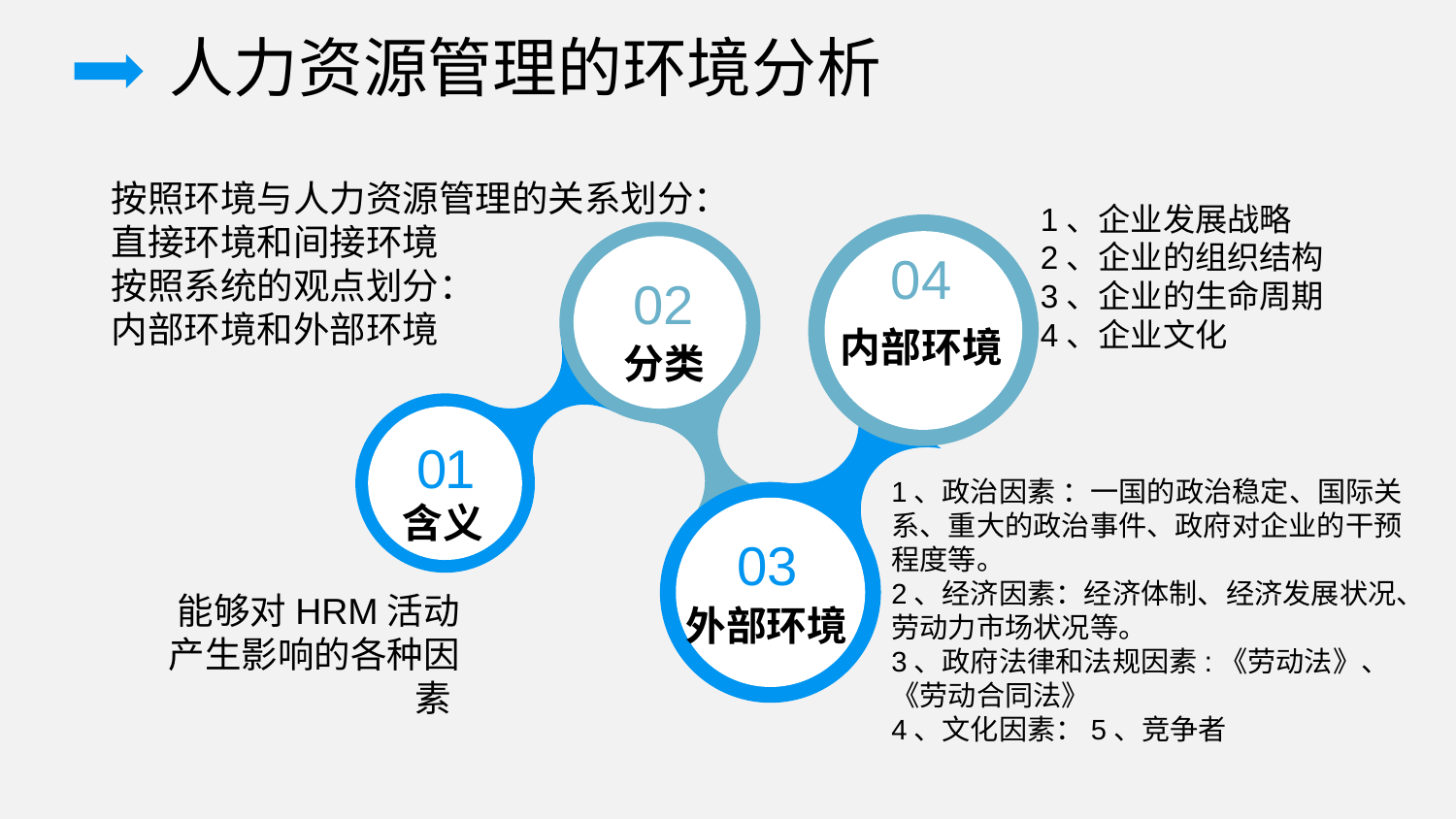

人力资源管理的环境分析

按照环境与人力资源管理的关系划分：直接环境和间接环境
按照系统的观点划分：
内部环境和外部环境
1、企业发展战略
2、企业的组织结构
3、企业的生命周期
4、企业文化

04
内部环境
02
分类

01
含义
1、政治因素 ：一国的政治稳定、国际关系、重大的政治事件、政府对企业的干预程度等。
2、经济因素：经济体制、经济发展状况、劳动力市场状况等。
3、政府法律和法规因素:《劳动法》、《劳动合同法》
4、文化因素：5、竞争者
03
外部环境
能够对HRM活动产生影响的各种因素